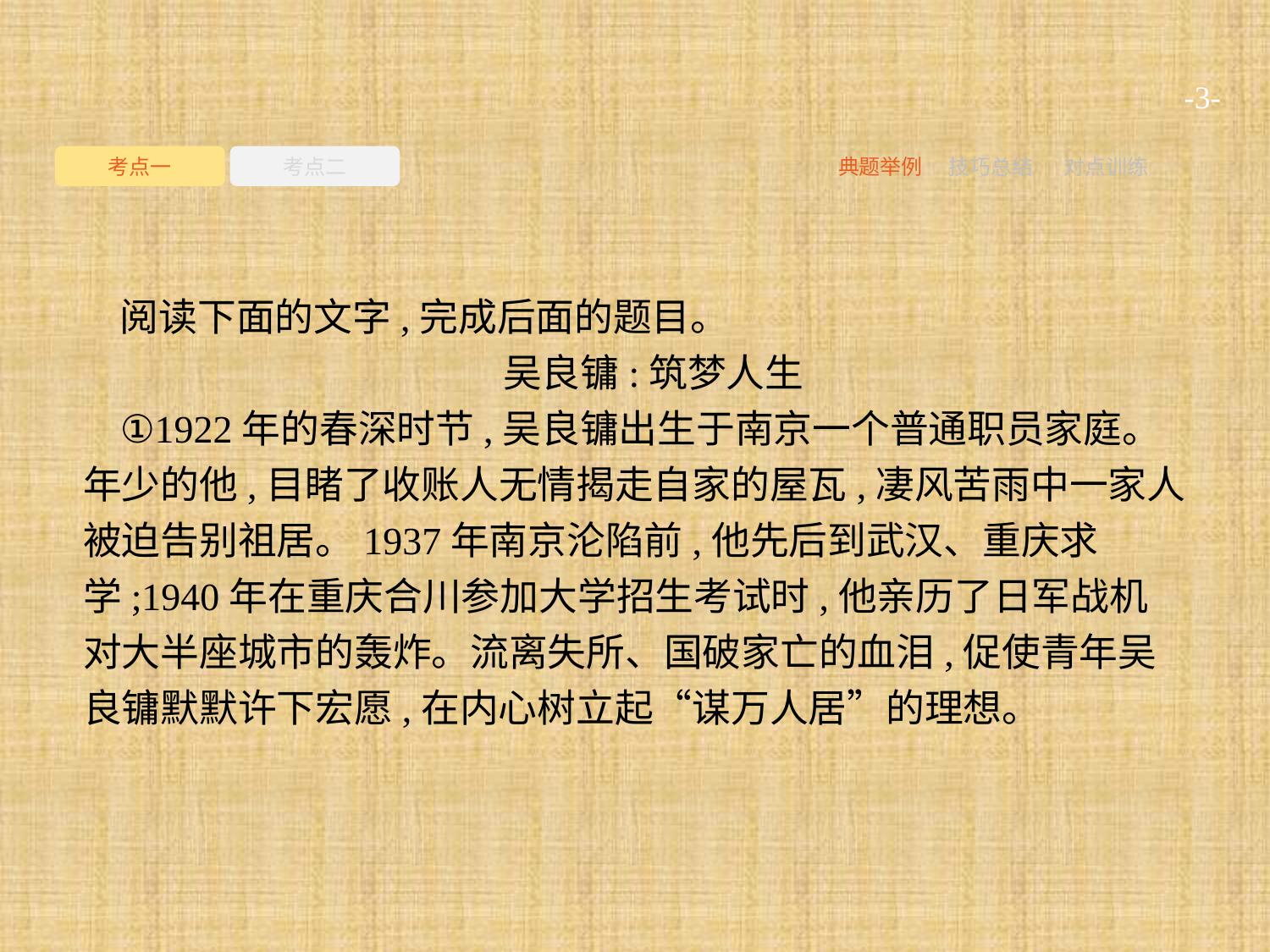

-3-
考点一
考点二
典题举例
技巧总结
对点训练
阅读下面的文字,完成后面的题目。
吴良镛:筑梦人生
①1922年的春深时节,吴良镛出生于南京一个普通职员家庭。年少的他,目睹了收账人无情揭走自家的屋瓦,凄风苦雨中一家人被迫告别祖居。1937年南京沦陷前,他先后到武汉、重庆求学;1940年在重庆合川参加大学招生考试时,他亲历了日军战机对大半座城市的轰炸。流离失所、国破家亡的血泪,促使青年吴良镛默默许下宏愿,在内心树立起“谋万人居”的理想。